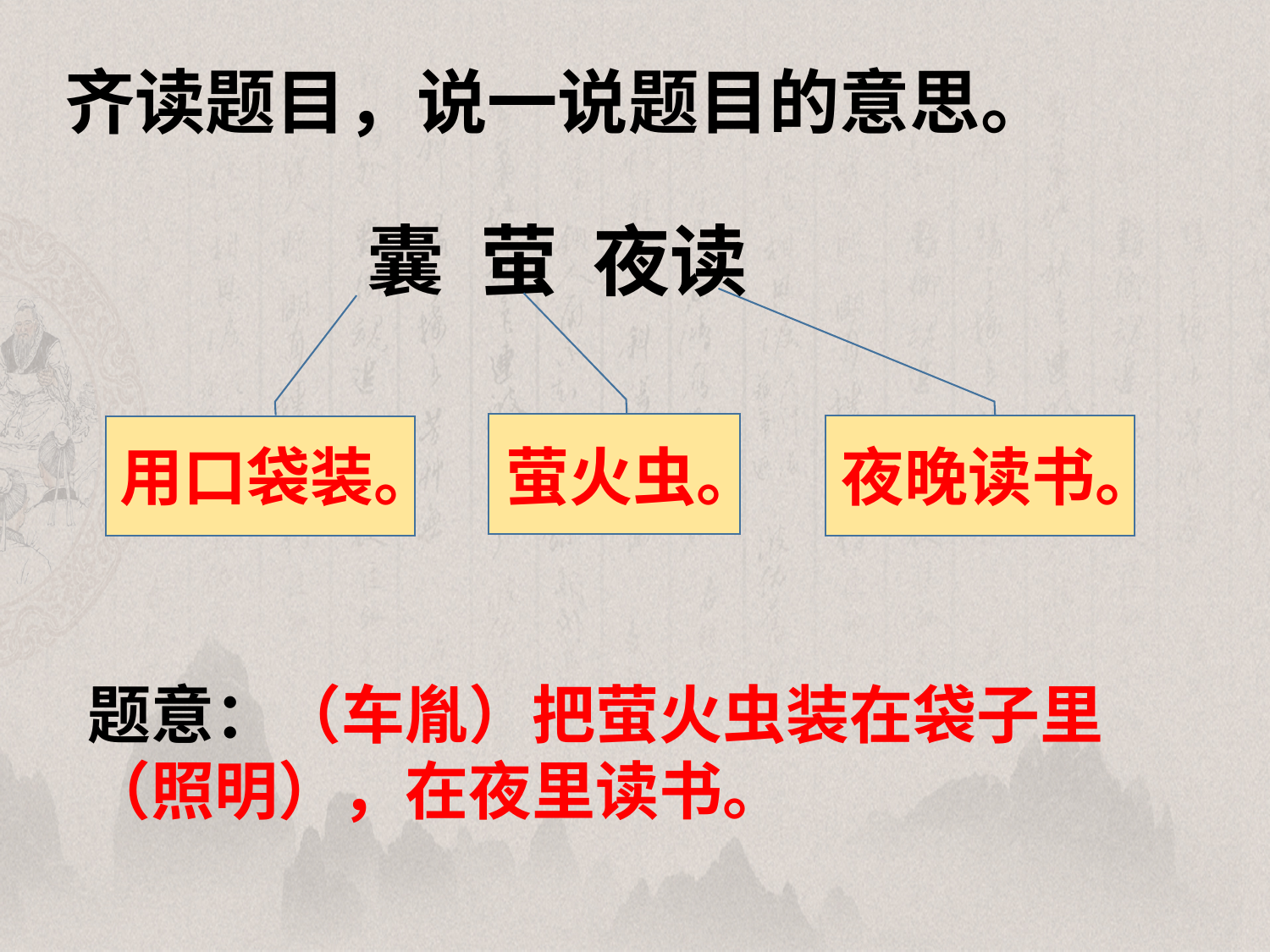

齐读题目，说一说题目的意思。
囊  萤  夜读

萤火虫。

夜晚读书。

用口袋装。
题意：（车胤）把萤火虫装在袋子里（照明），在夜里读书。